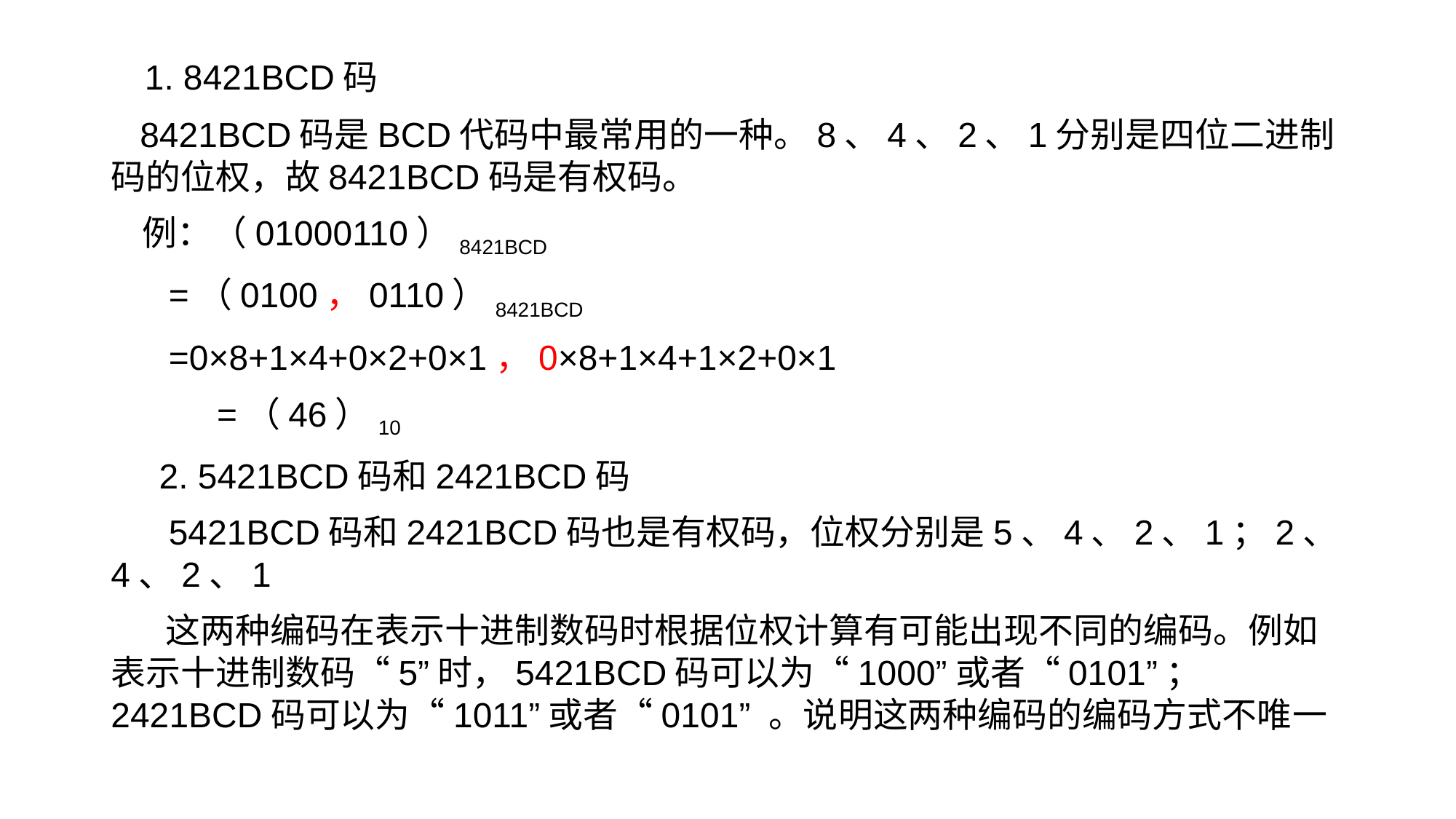

# 1. 8421BCD码
   8421BCD码是BCD代码中最常用的一种。8、4、2、1分别是四位二进制码的位权，故8421BCD码是有权码。
   例：（01000110）8421BCD
      =（0100，0110）8421BCD
      =0×8+1×4+0×2+0×1，0×8+1×4+1×2+0×1
           =（46）10
     2. 5421BCD码和2421BCD码
      5421BCD码和2421BCD码也是有权码，位权分别是5、4、2、1；2、4、2、1
      这两种编码在表示十进制数码时根据位权计算有可能出现不同的编码。例如表示十进制数码“5”时，5421BCD码可以为“1000”或者“0101”；2421BCD码可以为“1011”或者“0101” 。说明这两种编码的编码方式不唯一